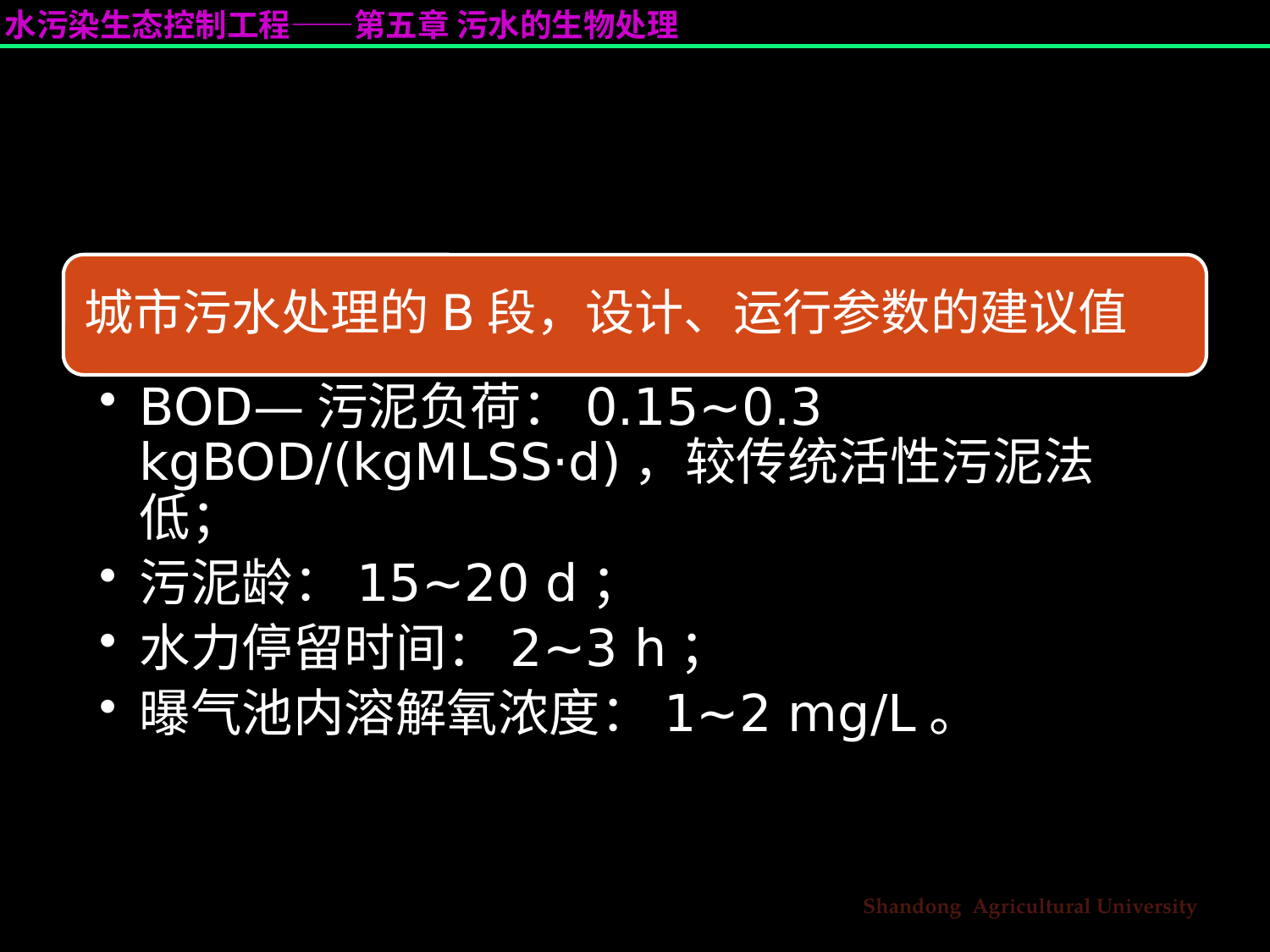

#
城市污水处理的B段，设计、运行参数的建议值
BOD—污泥负荷：0.15~0.3 kgBOD/(kgMLSS·d)，较传统活性污泥法低；
污泥龄：15~20 d；
水力停留时间：2~3 h；
曝气池内溶解氧浓度：1~2 mg/L。